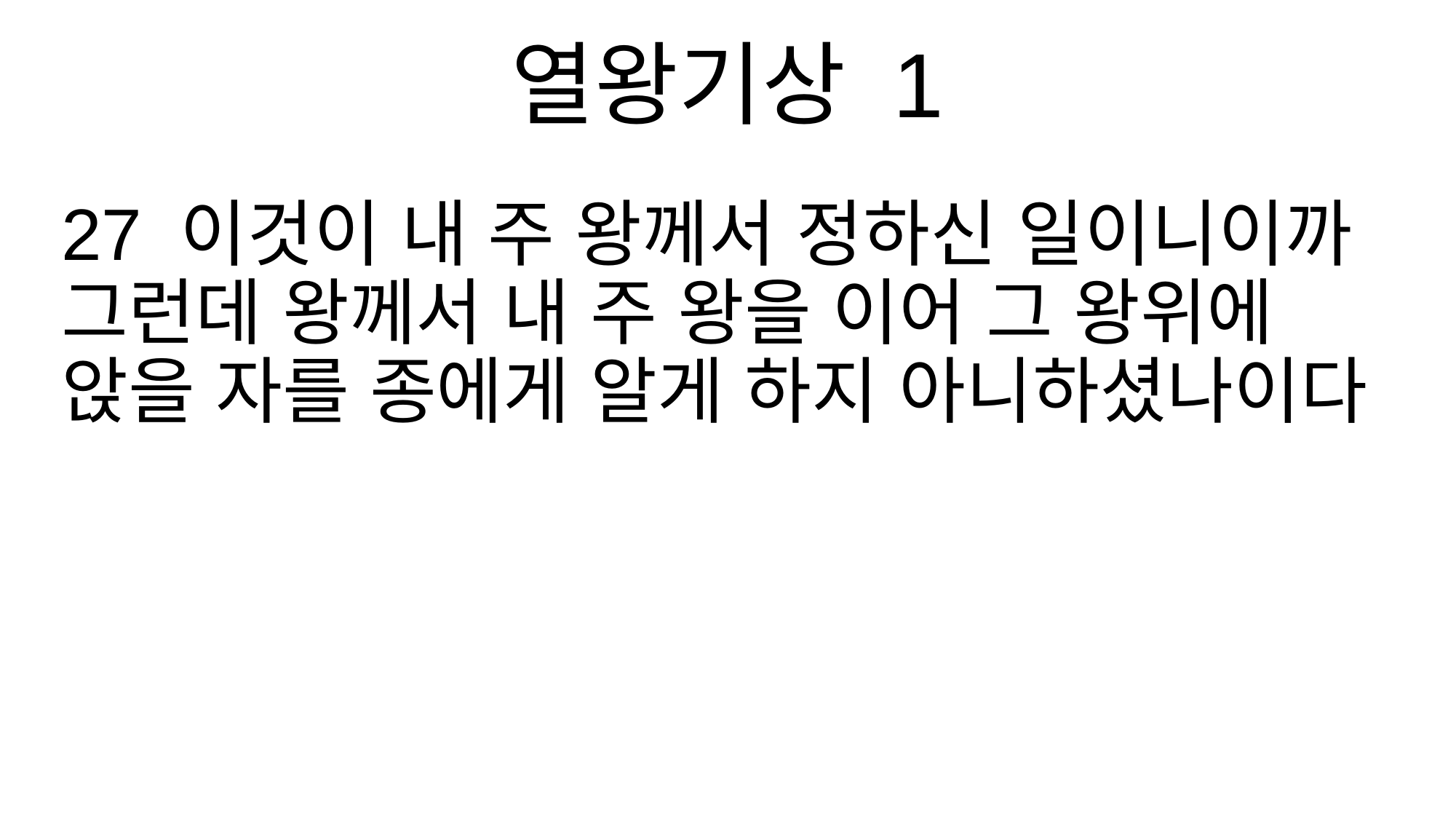

열왕기상 1
27 이것이 내 주 왕께서 정하신 일이니이까 그런데 왕께서 내 주 왕을 이어 그 왕위에 앉을 자를 종에게 알게 하지 아니하셨나이다